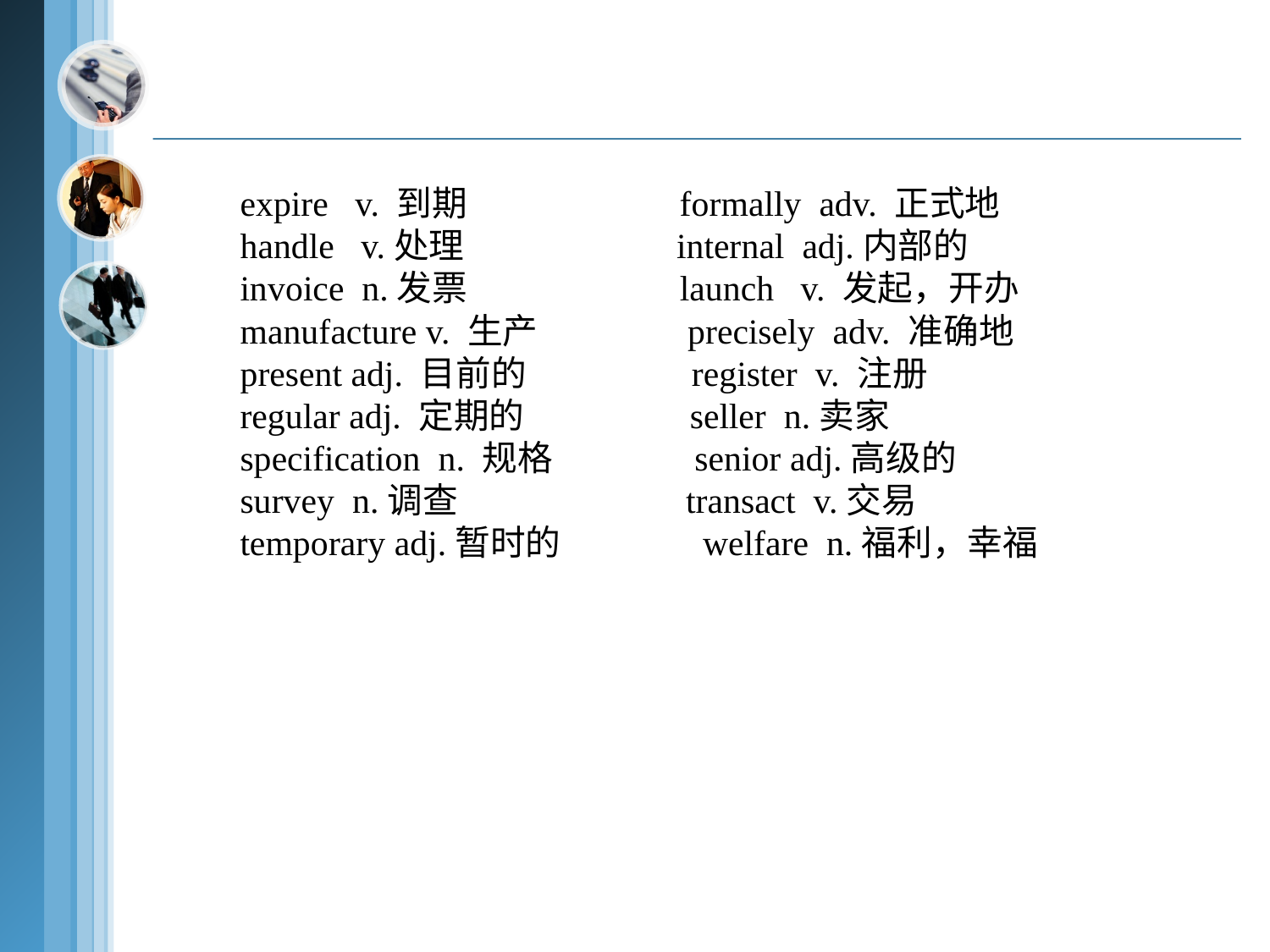

expire   v. 到期                          formally  adv. 正式地
handle   v.处理                          internal  adj.内部的
invoice  n.发票                          launch   v. 发起，开办
manufacture v. 生产                  precisely  adv. 准确地
present adj. 目前的                    register  v. 注册
regular adj. 定期的                    seller  n.卖家
specification  n. 规格                 senior adj.高级的
survey  n.调查                            transact  v.交易
temporary adj.暂时的                 welfare  n.福利，幸福